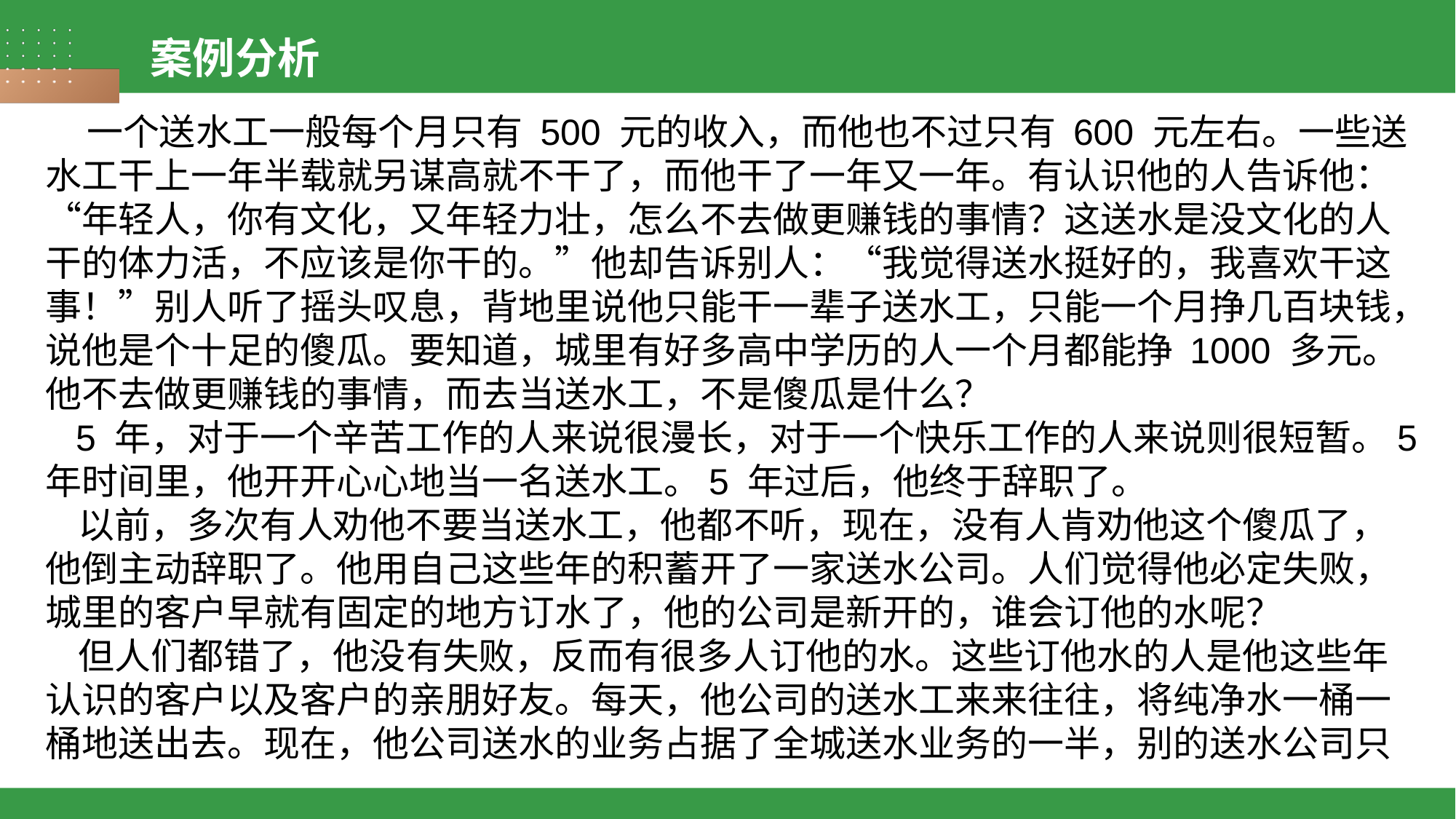

案例分析
    一个送水工一般每个月只有 500 元的收入，而他也不过只有 600 元左右。一些送水工干上一年半载就另谋高就不干了，而他干了一年又一年。有认识他的人告诉他：“年轻人，你有文化，又年轻力壮，怎么不去做更赚钱的事情？这送水是没文化的人干的体力活，不应该是你干的。”他却告诉别人：“我觉得送水挺好的，我喜欢干这事！”别人听了摇头叹息，背地里说他只能干一辈子送水工，只能一个月挣几百块钱，说他是个十足的傻瓜。要知道，城里有好多高中学历的人一个月都能挣 1000 多元。他不去做更赚钱的事情，而去当送水工，不是傻瓜是什么？
   5 年，对于一个辛苦工作的人来说很漫长，对于一个快乐工作的人来说则很短暂。5年时间里，他开开心心地当一名送水工。5 年过后，他终于辞职了。
   以前，多次有人劝他不要当送水工，他都不听，现在，没有人肯劝他这个傻瓜了，他倒主动辞职了。他用自己这些年的积蓄开了一家送水公司。人们觉得他必定失败，城里的客户早就有固定的地方订水了，他的公司是新开的，谁会订他的水呢？
   但人们都错了，他没有失败，反而有很多人订他的水。这些订他水的人是他这些年认识的客户以及客户的亲朋好友。每天，他公司的送水工来来往往，将纯净水一桶一桶地送出去。现在，他公司送水的业务占据了全城送水业务的一半，别的送水公司只